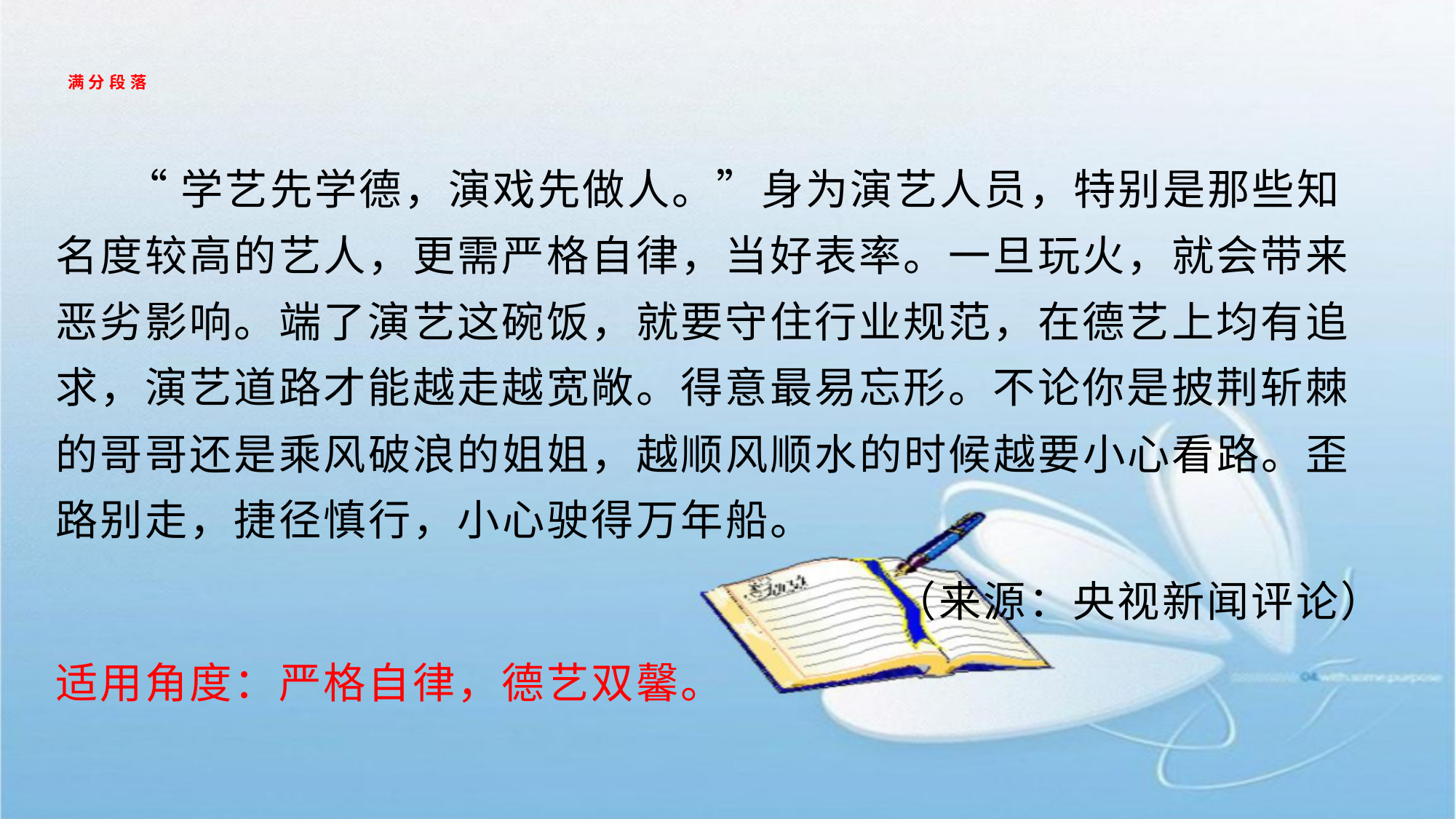

# 满分段落
      “学艺先学德，演戏先做人。”身为演艺人员，特别是那些知名度较高的艺人，更需严格自律，当好表率。一旦玩火，就会带来恶劣影响。端了演艺这碗饭，就要守住行业规范，在德艺上均有追求，演艺道路才能越走越宽敞。得意最易忘形。不论你是披荆斩棘的哥哥还是乘风破浪的姐姐，越顺风顺水的时候越要小心看路。歪路别走，捷径慎行，小心驶得万年船。
（来源：央视新闻评论）
适用角度：严格自律，德艺双馨。